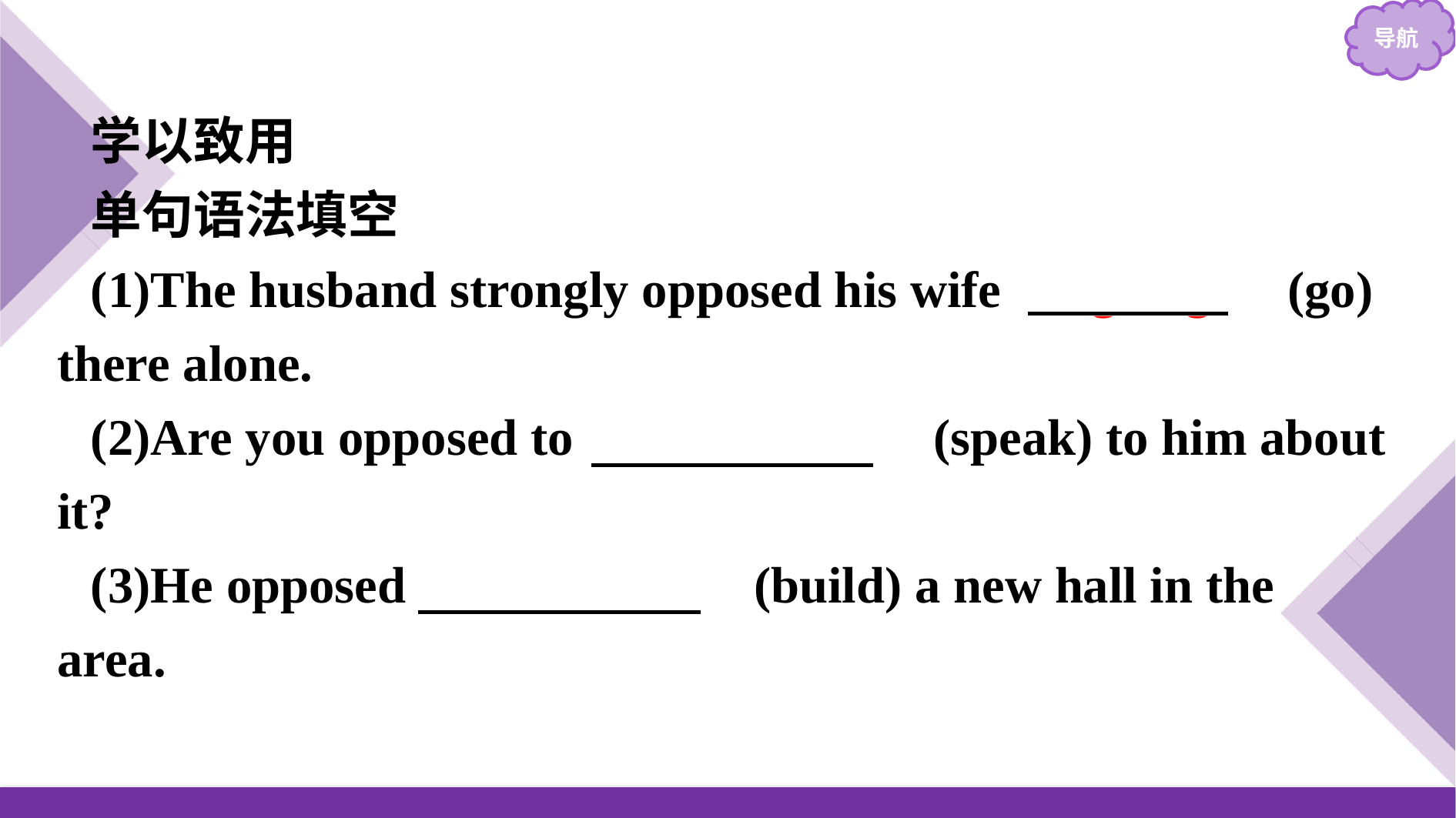

学以致用
单句语法填空
(1)The husband strongly opposed his wife 　going　(go) there alone.
(2)Are you opposed to 　speaking　(speak) to him about it?
(3)He opposed 　building　(build) a new hall in the area.